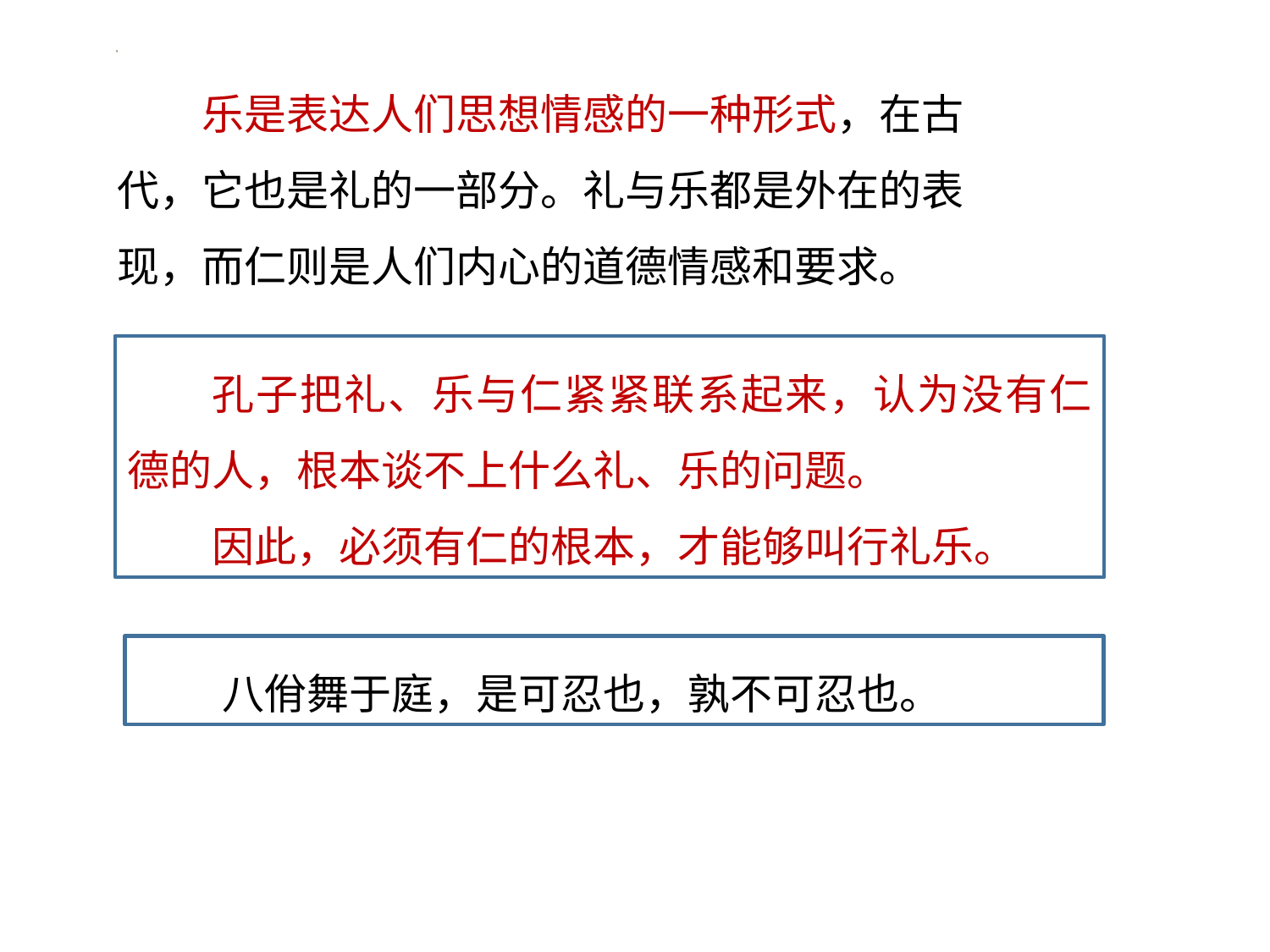

乐是表达人们思想情感的一种形式，在古代，它也是礼的一部分。礼与乐都是外在的表现，而仁则是人们内心的道德情感和要求。
孔子把礼、乐与仁紧紧联系起来，认为没有仁德的人，根本谈不上什么礼、乐的问题。
因此，必须有仁的根本，才能够叫行礼乐。
八佾舞于庭，是可忍也，孰不可忍也。